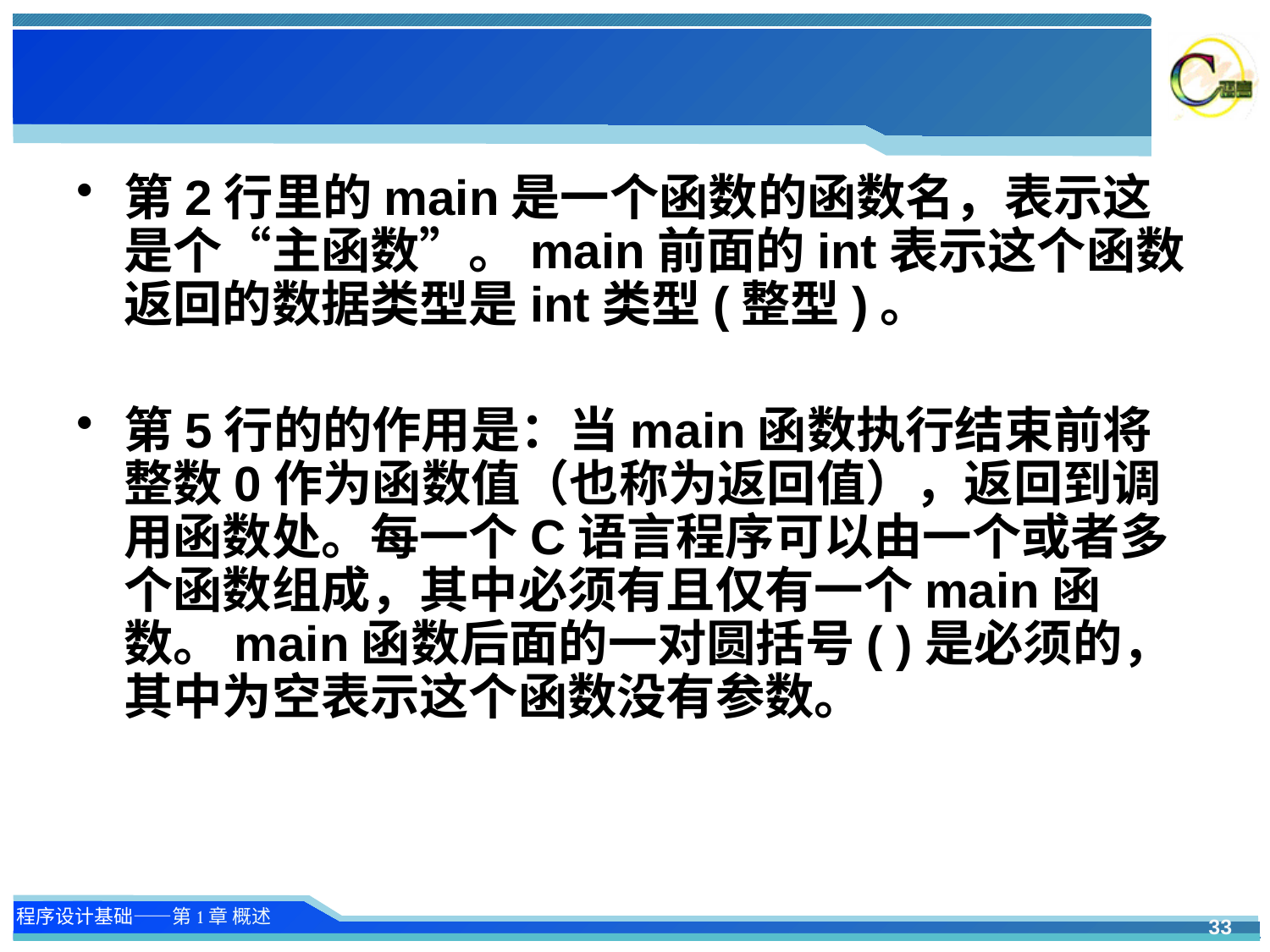

#
第2行里的main是一个函数的函数名，表示这是个“主函数”。main前面的int表示这个函数返回的数据类型是int类型(整型)。

第5行的的作用是：当main函数执行结束前将整数0作为函数值（也称为返回值），返回到调用函数处。每一个C语言程序可以由一个或者多个函数组成，其中必须有且仅有一个main函数。main函数后面的一对圆括号( )是必须的，其中为空表示这个函数没有参数。
33